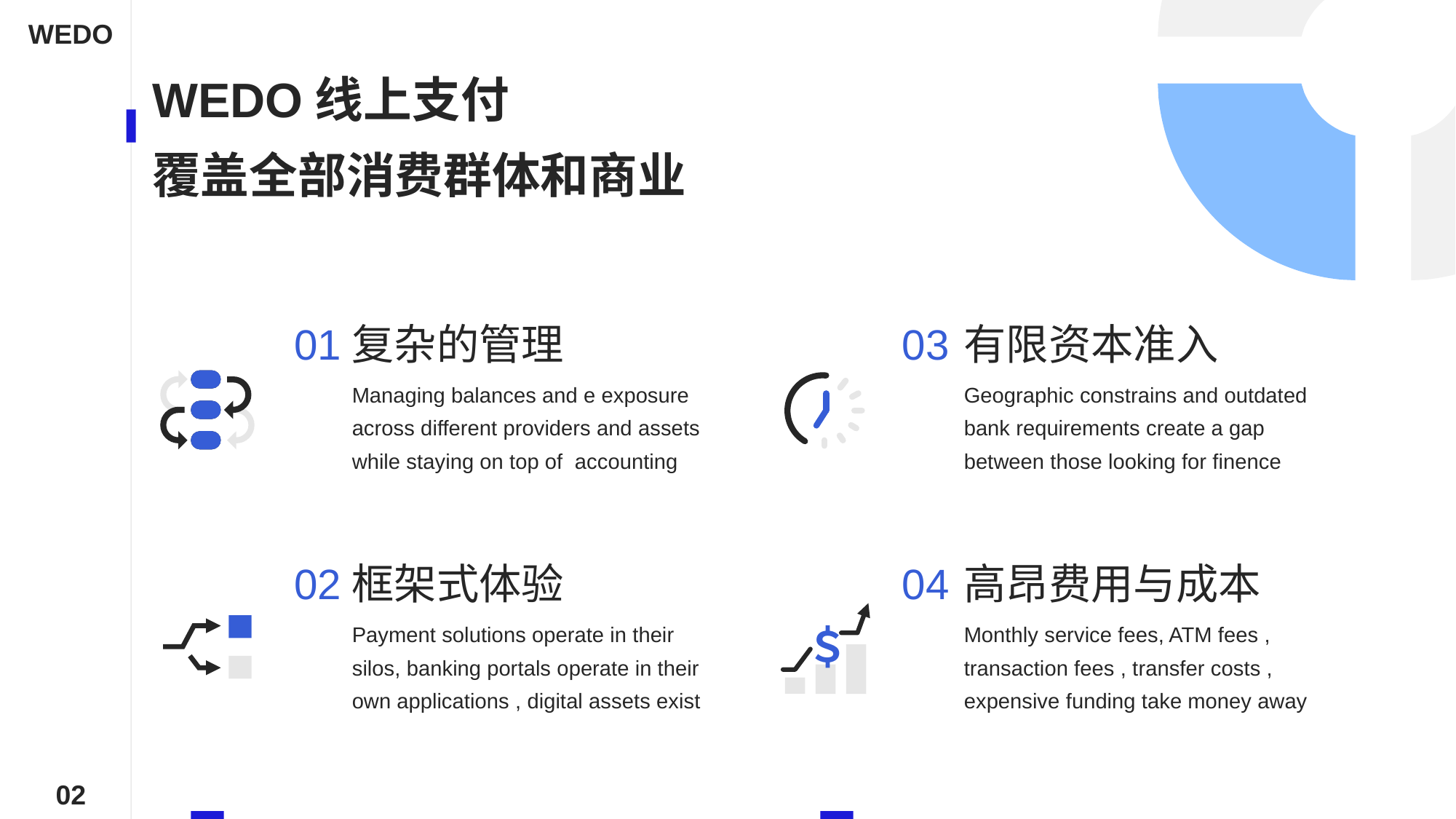

WEDO
WEDO线上支付
覆盖全部消费群体和商业

01
复杂的管理
03
有限资本准入
Managing balances and e exposure across different providers and assets while staying on top of  accounting
Geographic constrains and outdated bank requirements create a gap between those looking for finence

02
框架式体验
04
高昂费用与成本
＄

Payment solutions operate in their silos, banking portals operate in their own applications , digital assets exist
Monthly service fees, ATM fees , transaction fees , transfer costs ,
expensive funding take money away

02